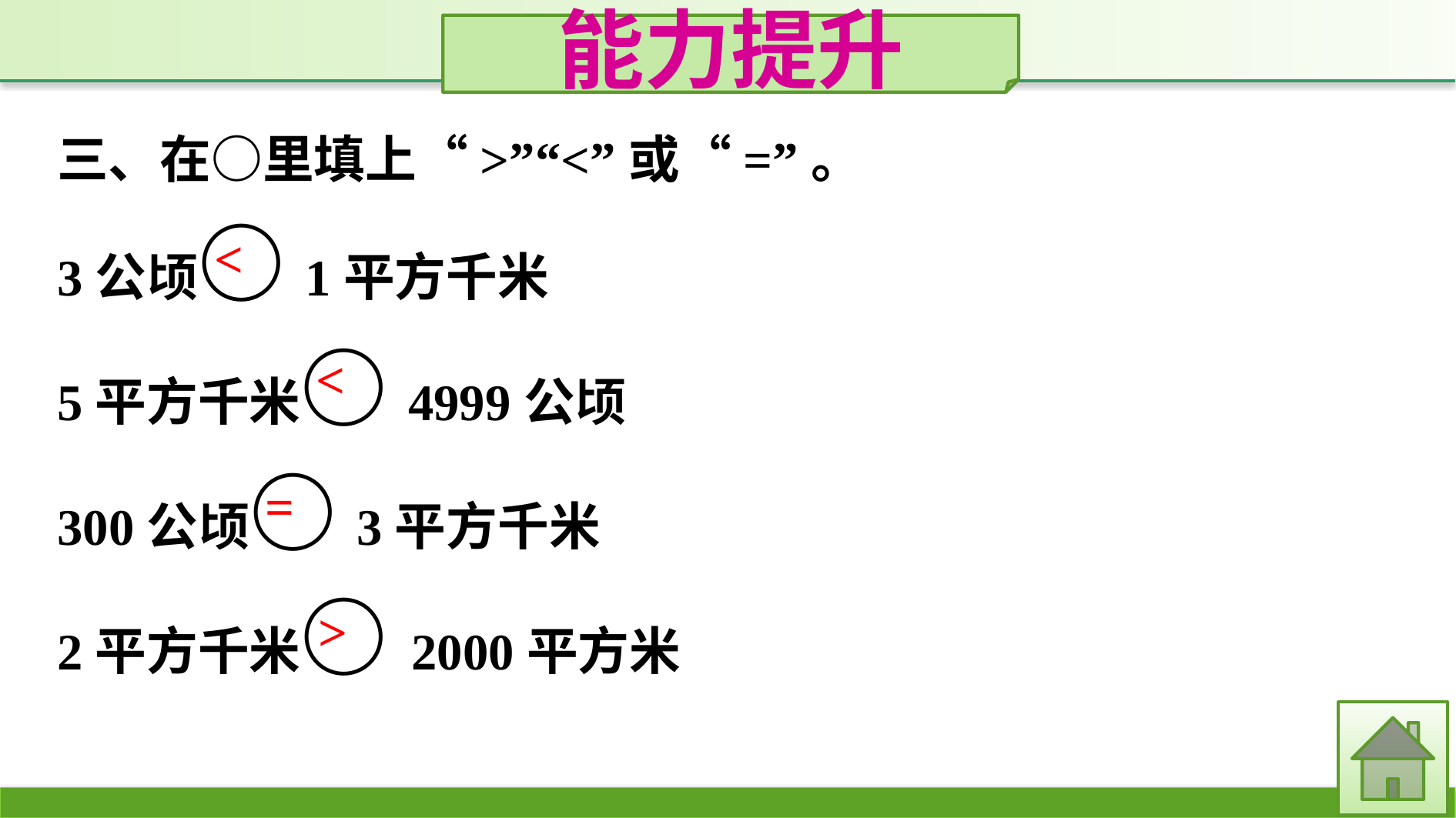

能力提升
三、在○里填上“>”“<”或“=”。
3公顷○1平方千米
5平方千米○4999公顷
300公顷○3平方千米
2平方千米○ 2000平方米
<
<
=
>